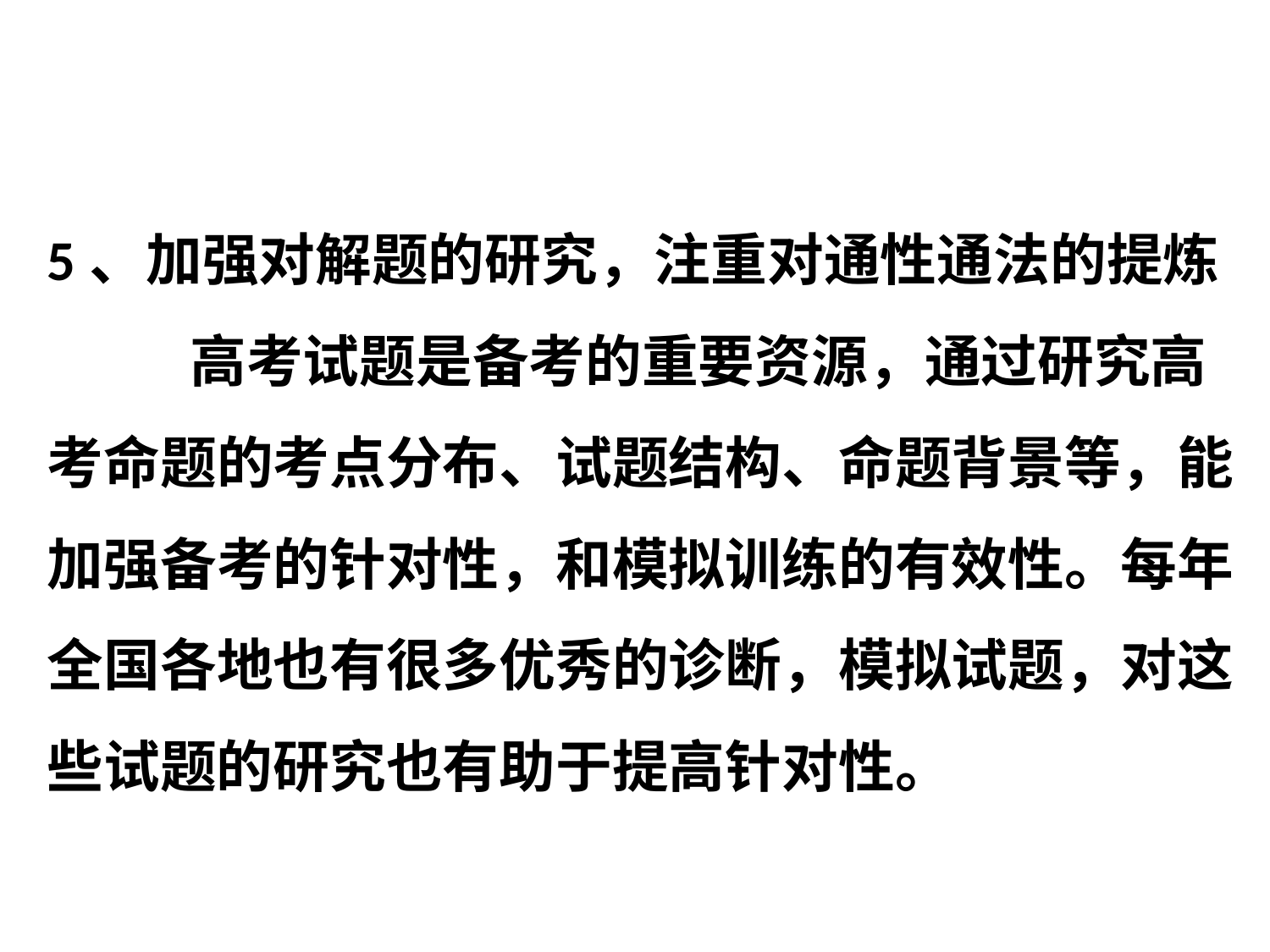

5、加强对解题的研究，注重对通性通法的提炼
          高考试题是备考的重要资源，通过研究高考命题的考点分布、试题结构、命题背景等，能加强备考的针对性，和模拟训练的有效性。每年全国各地也有很多优秀的诊断，模拟试题，对这些试题的研究也有助于提高针对性。